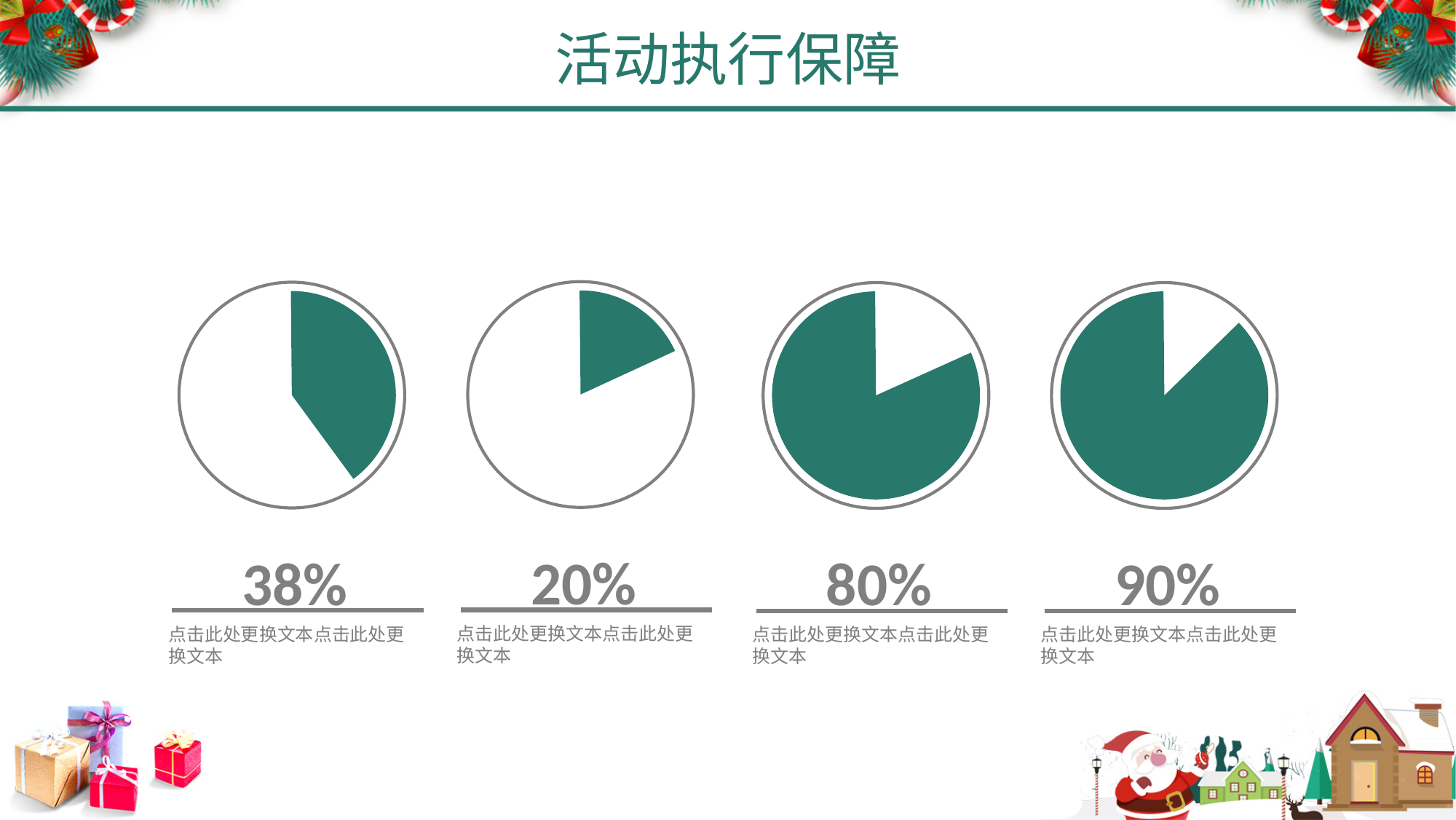

活动执行保障

20%
38%
80%
90%
点击此处更换文本点击此处更换文本
点击此处更换文本点击此处更换文本
点击此处更换文本点击此处更换文本
点击此处更换文本点击此处更换文本